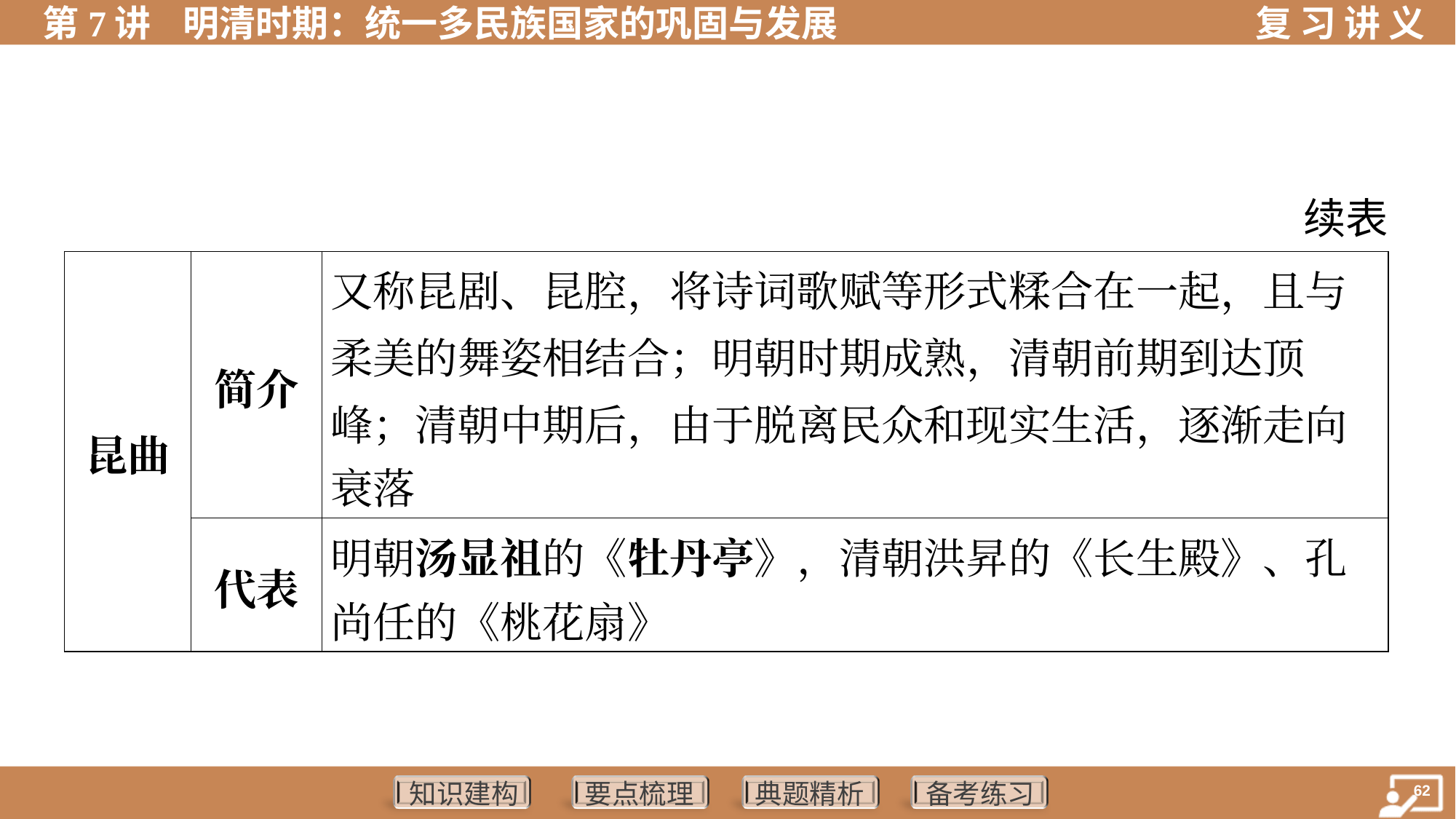

续表
| 昆曲 | 简介 | 又称昆剧、昆腔，将诗词歌赋等形式糅合在一起，且与 柔美的舞姿相结合；明朝时期成熟，清朝前期到达顶 峰；清朝中期后，由于脱离民众和现实生活，逐渐走向 衰落 |
| --- | --- | --- |
|  | 代表 | 明朝汤显祖的《牡丹亭》，清朝洪昇的《长生殿》、孔 尚任的《桃花扇》 |